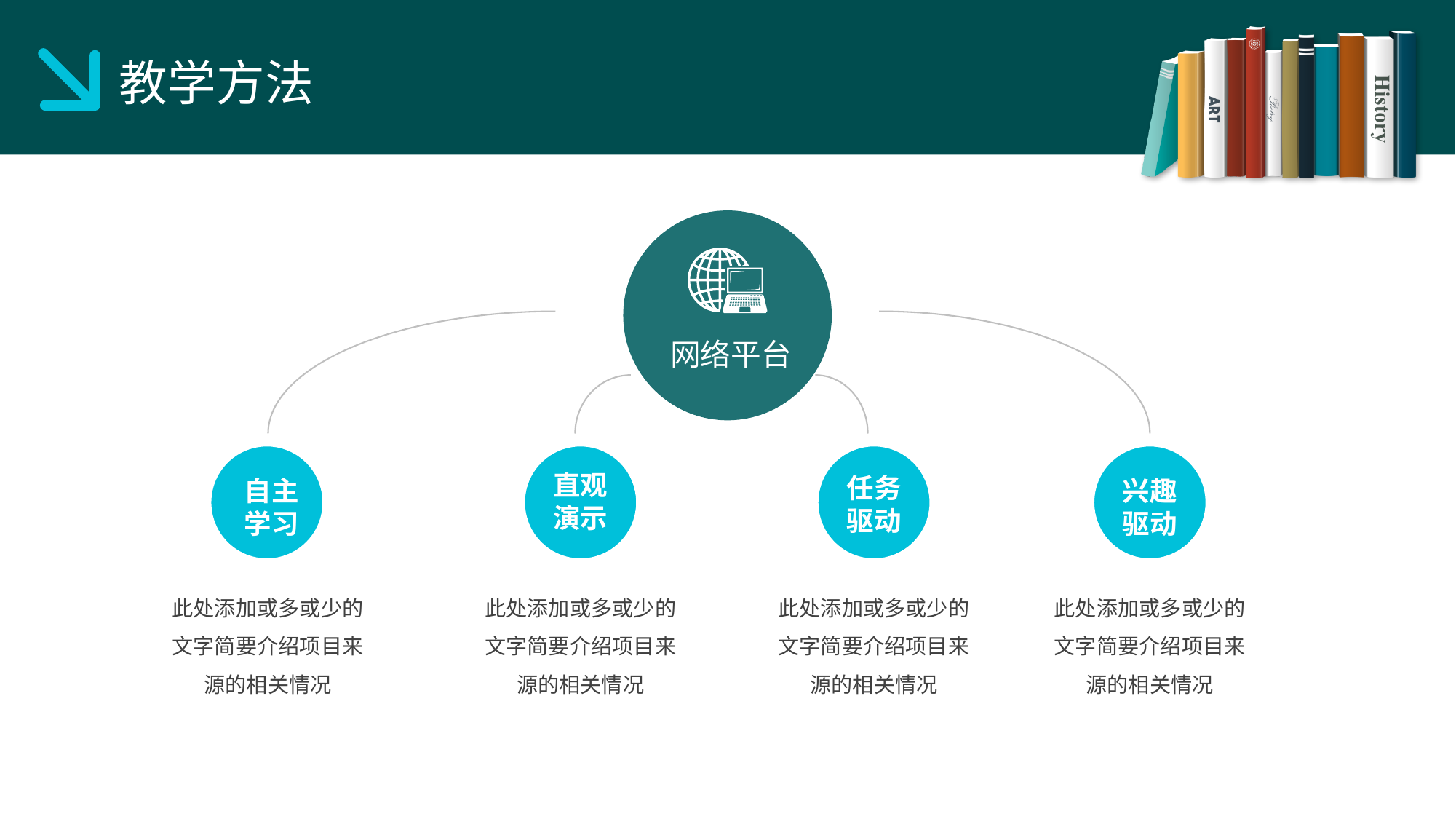

教学方法

网络平台

自主
学习

直观
演示

任务
驱动

兴趣
驱动
此处添加或多或少的文字简要介绍项目来源的相关情况
此处添加或多或少的文字简要介绍项目来源的相关情况
此处添加或多或少的文字简要介绍项目来源的相关情况
此处添加或多或少的文字简要介绍项目来源的相关情况